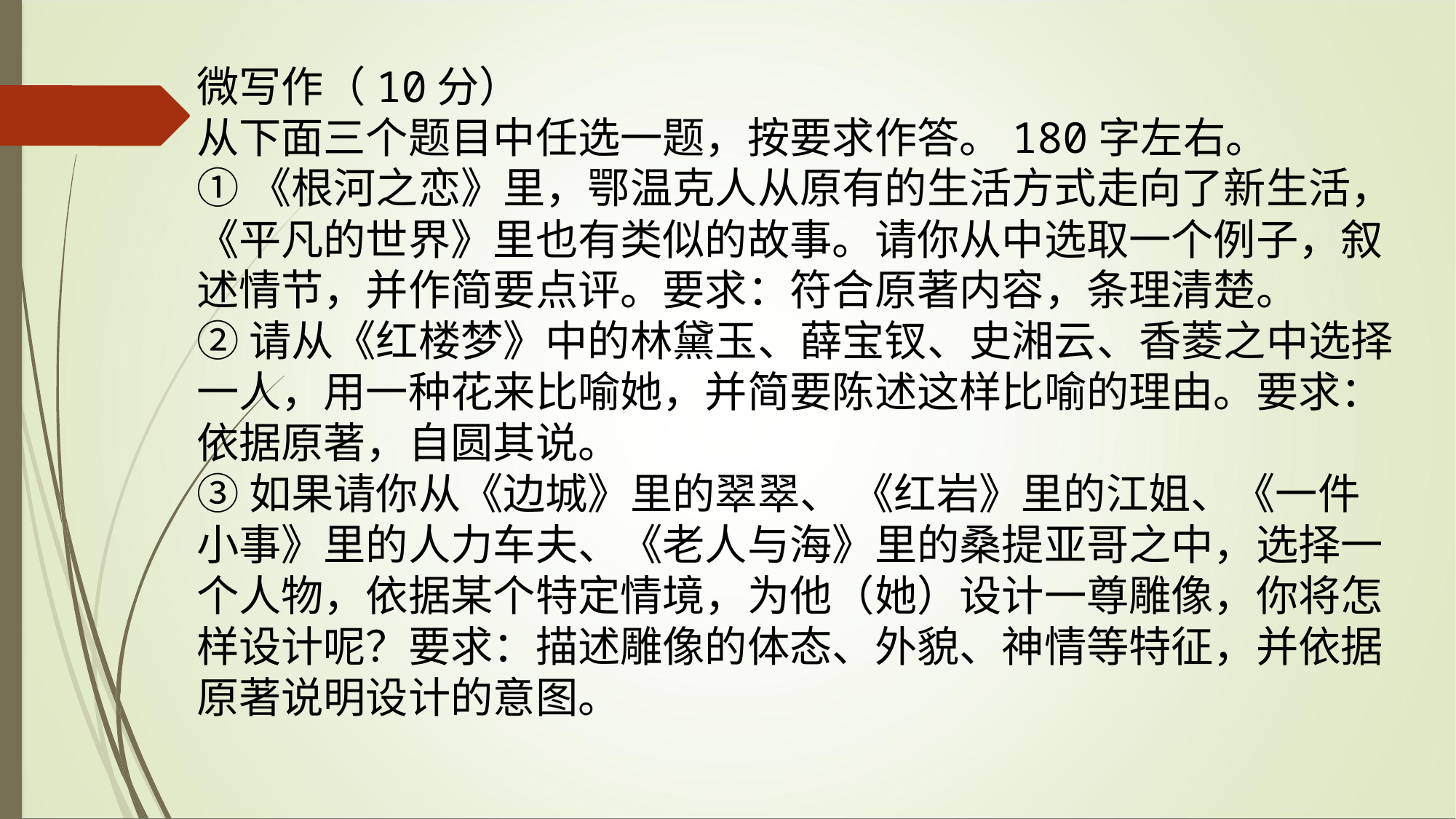

微写作（10分）
从下面三个题目中任选一题，按要求作答。180字左右。
①《根河之恋》里，鄂温克人从原有的生活方式走向了新生活，《平凡的世界》里也有类似的故事。请你从中选取一个例子，叙述情节，并作简要点评。要求：符合原著内容，条理清楚。
②请从《红楼梦》中的林黛玉、薛宝钗、史湘云、香菱之中选择一人，用一种花来比喻她，并简要陈述这样比喻的理由。要求：依据原著，自圆其说。
③如果请你从《边城》里的翠翠、 《红岩》里的江姐、《一件小事》里的人力车夫、《老人与海》里的桑提亚哥之中，选择一个人物，依据某个特定情境，为他（她）设计一尊雕像，你将怎样设计呢？要求：描述雕像的体态、外貌、神情等特征，并依据原著说明设计的意图。
#